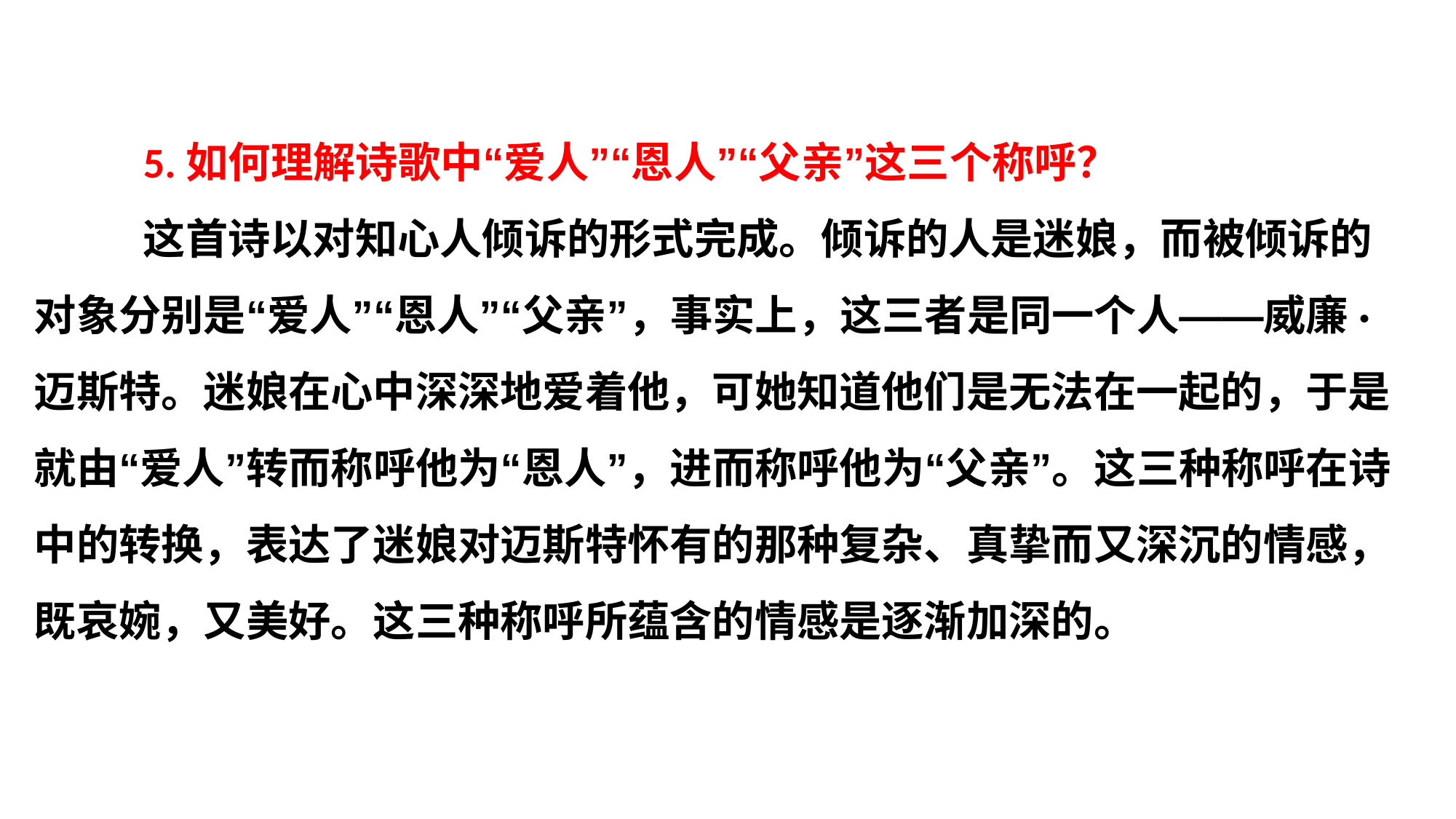

5.如何理解诗歌中“爱人”“恩人”“父亲”这三个称呼？
	这首诗以对知心人倾诉的形式完成。倾诉的人是迷娘，而被倾诉的对象分别是“爱人”“恩人”“父亲”，事实上，这三者是同一个人——威廉·迈斯特。迷娘在心中深深地爱着他，可她知道他们是无法在一起的，于是就由“爱人”转而称呼他为“恩人”，进而称呼他为“父亲”。这三种称呼在诗中的转换，表达了迷娘对迈斯特怀有的那种复杂、真挚而又深沉的情感，既哀婉，又美好。这三种称呼所蕴含的情感是逐渐加深的。